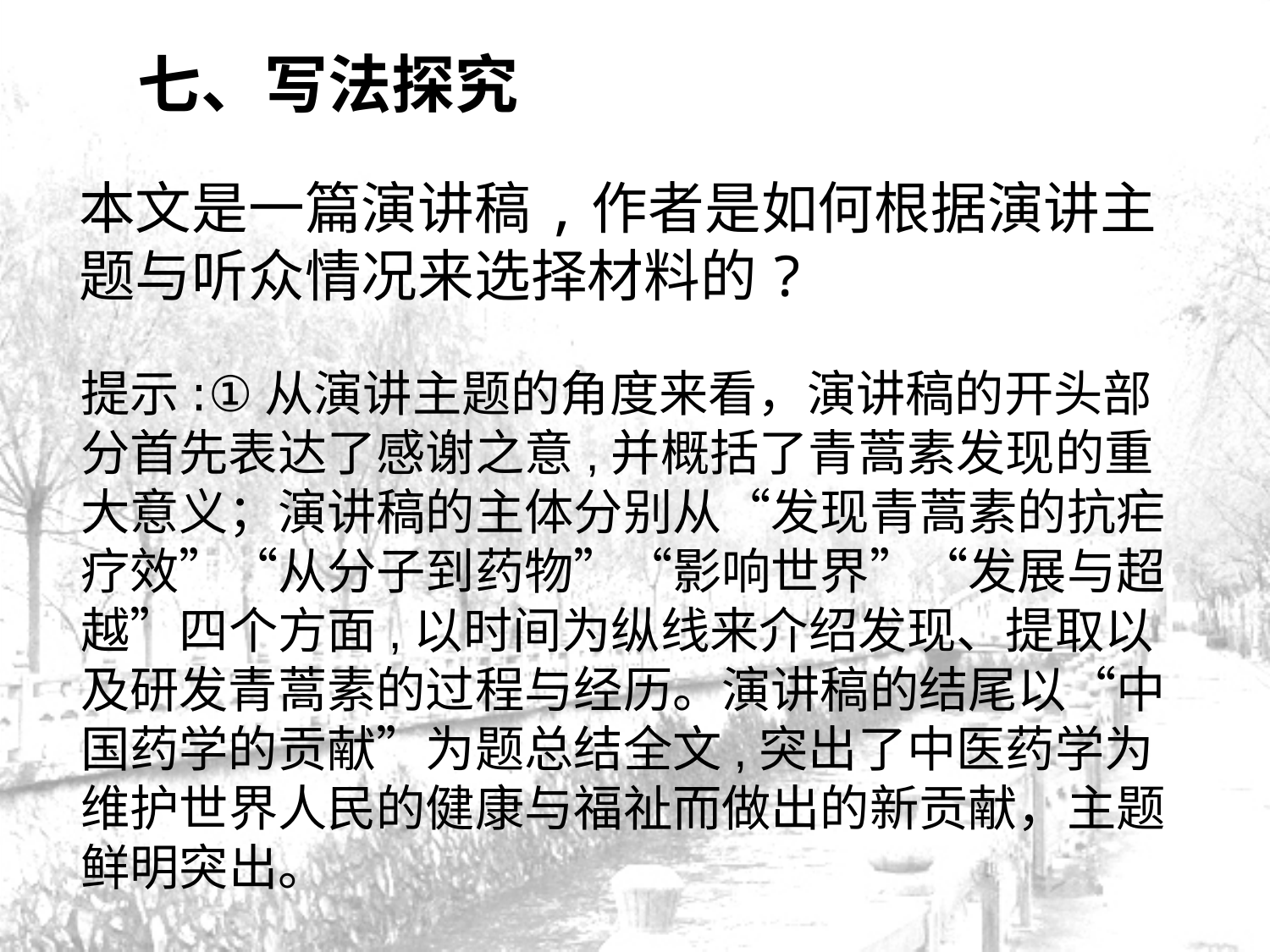

七、写法探究

本文是一篇演讲稿,作者是如何根据演讲主题与听众情况来选择材料的?
提示:①从演讲主题的角度来看，演讲稿的开头部分首先表达了感谢之意,并概括了青蒿素发现的重大意义；演讲稿的主体分别从“发现青蒿素的抗疟疗效”“从分子到药物”“影响世界”“发展与超越”四个方面,以时间为纵线来介绍发现、提取以及研发青蒿素的过程与经历。演讲稿的结尾以“中国药学的贡献”为题总结全文,突出了中医药学为维护世界人民的健康与福祉而做出的新贡献，主题鲜明突出。